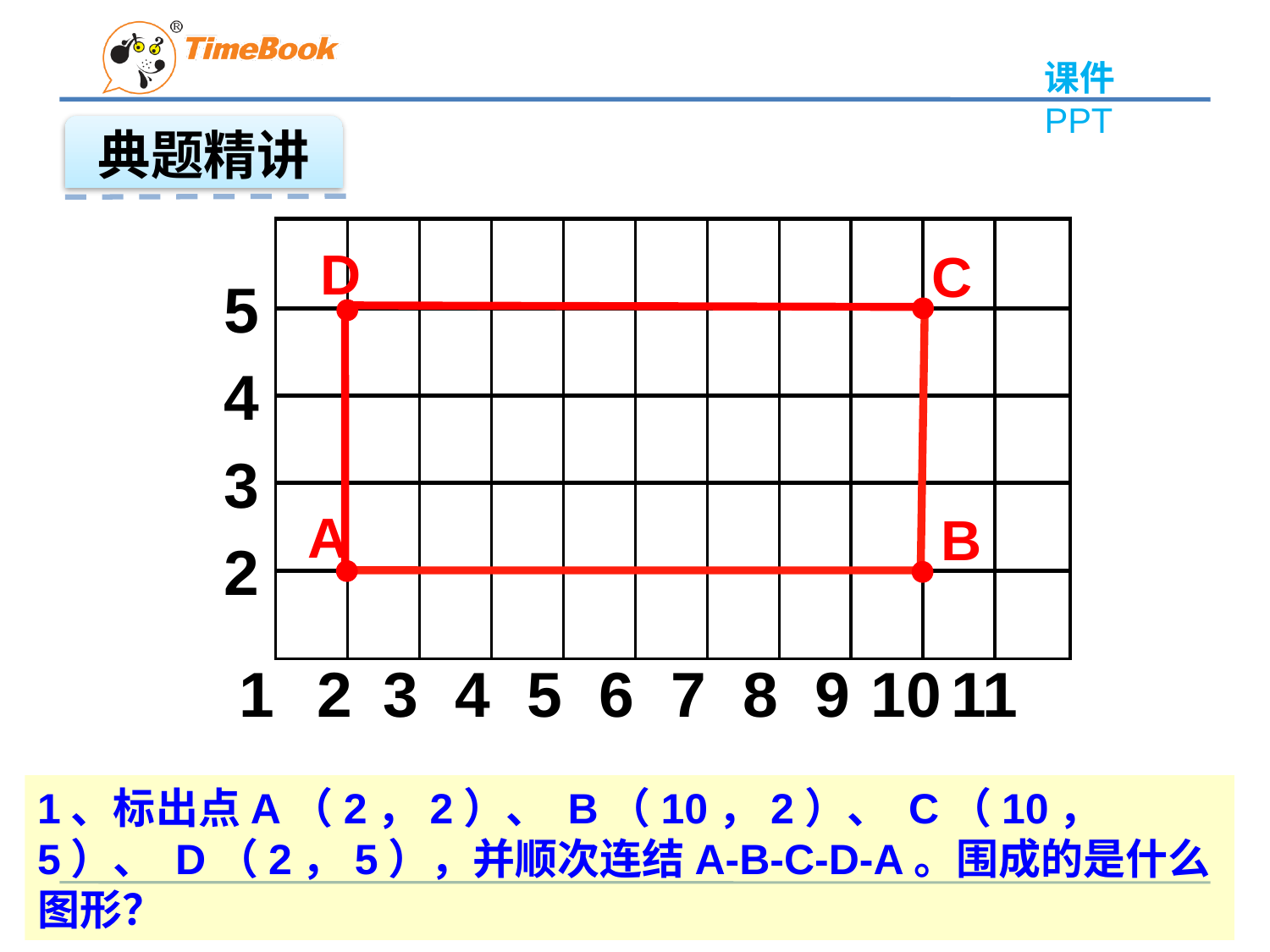

典题精讲

D

C

5
4
3
2

A

B

1
2
3
4
5
6
7
8
9
10
11
1、标出点A（2，2）、 B（10，2）、 C（10，5）、 D（2，5），并顺次连结A-B-C-D-A。围成的是什么图形？